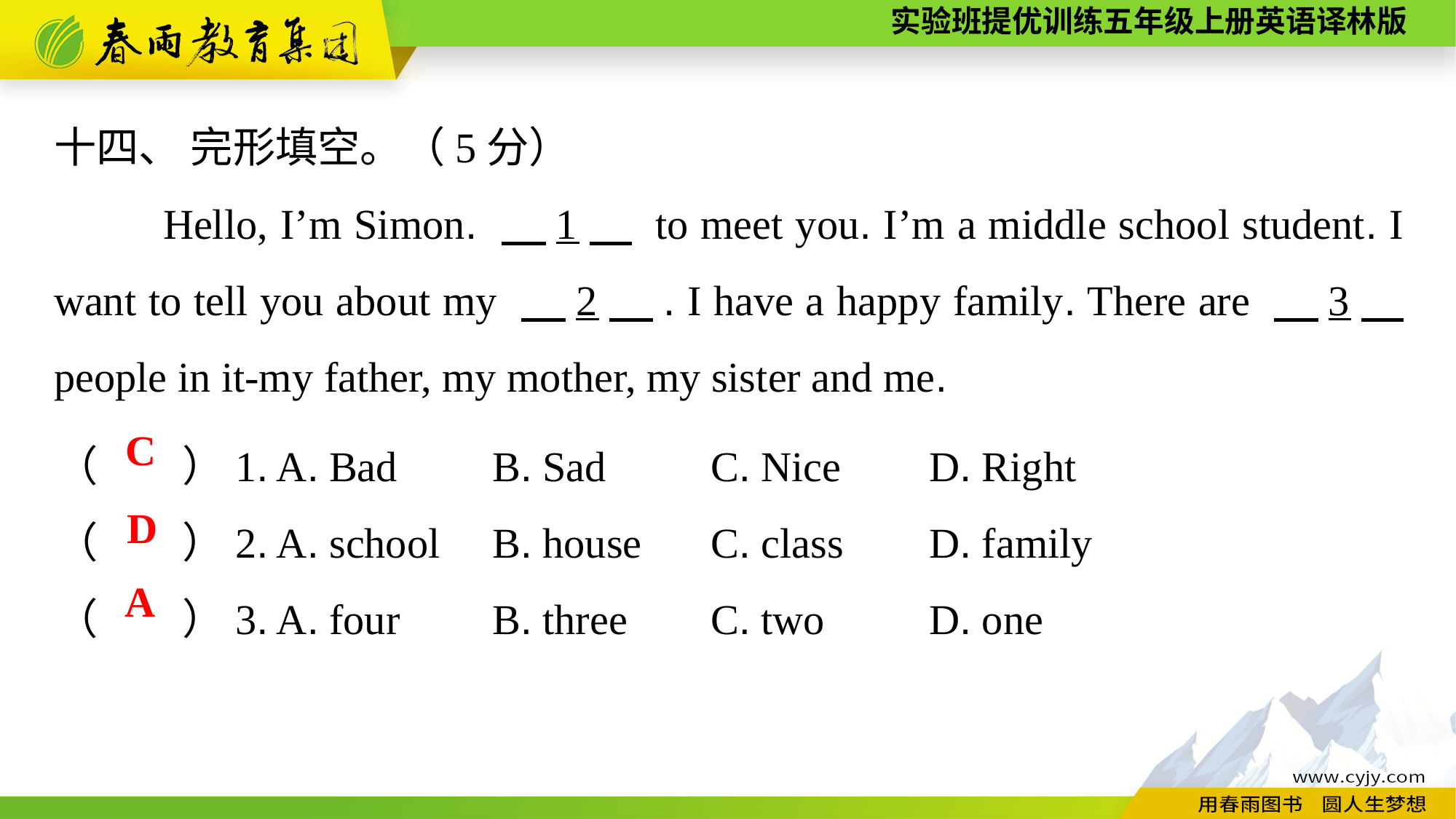

十四、 完形填空。（5分）
	Hello, I’m Simon. 　1　 to meet you. I’m a middle school student. I want to tell you about my 　2　. I have a happy family. There are 　3　 people in it-my father, my mother, my sister and me.
（　　）1. A. Bad	B. Sad	C. Nice	D. Right
（　　）2. A. school	B. house	C. class	D. family
（　　）3. A. four	B. three	C. two	D. one
C
D
A